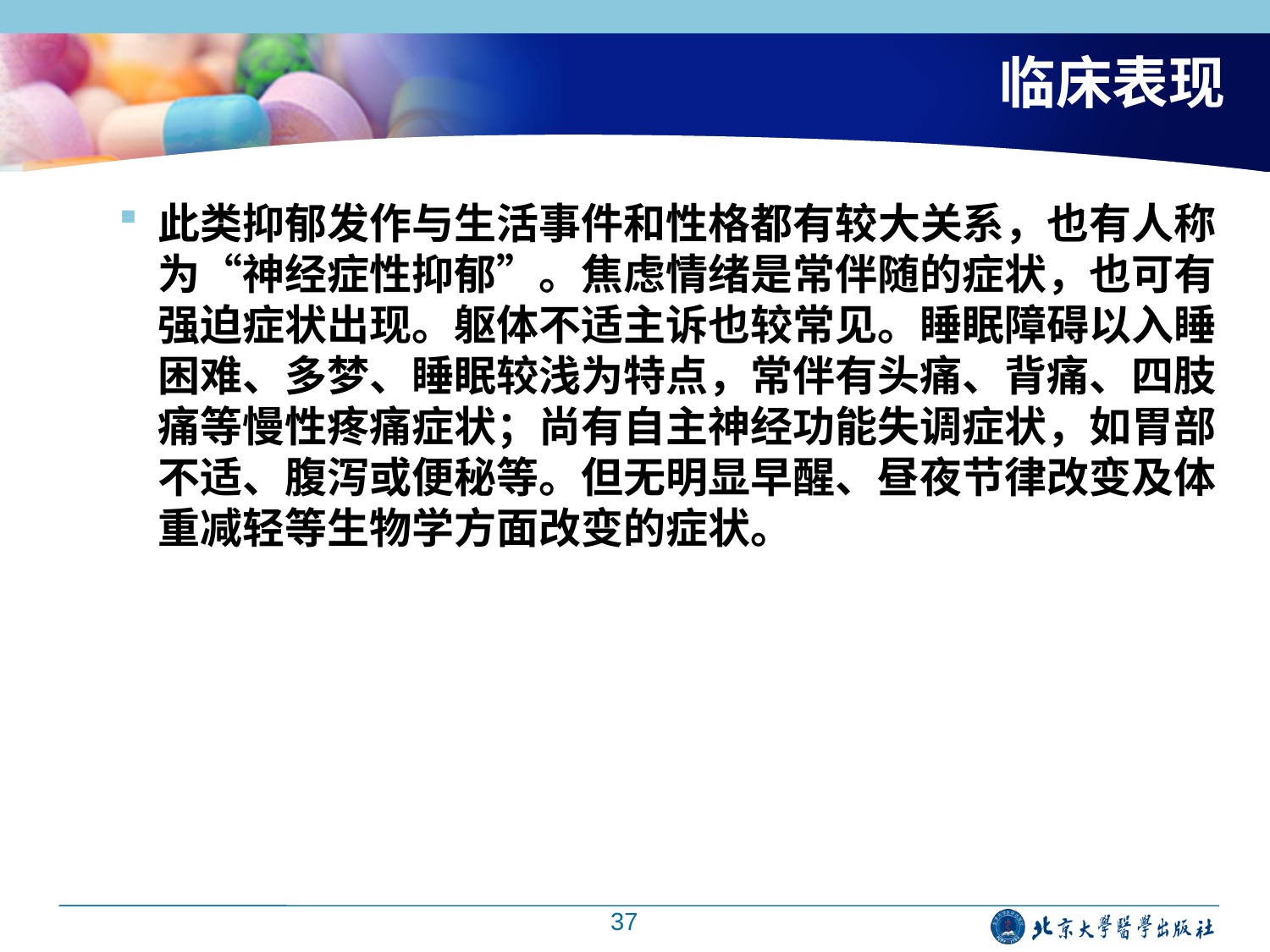

# 临床表现
此类抑郁发作与生活事件和性格都有较大关系，也有人称为“神经症性抑郁”。焦虑情绪是常伴随的症状，也可有强迫症状出现。躯体不适主诉也较常见。睡眠障碍以入睡困难、多梦、睡眠较浅为特点，常伴有头痛、背痛、四肢痛等慢性疼痛症状；尚有自主神经功能失调症状，如胃部不适、腹泻或便秘等。但无明显早醒、昼夜节律改变及体重减轻等生物学方面改变的症状。

37